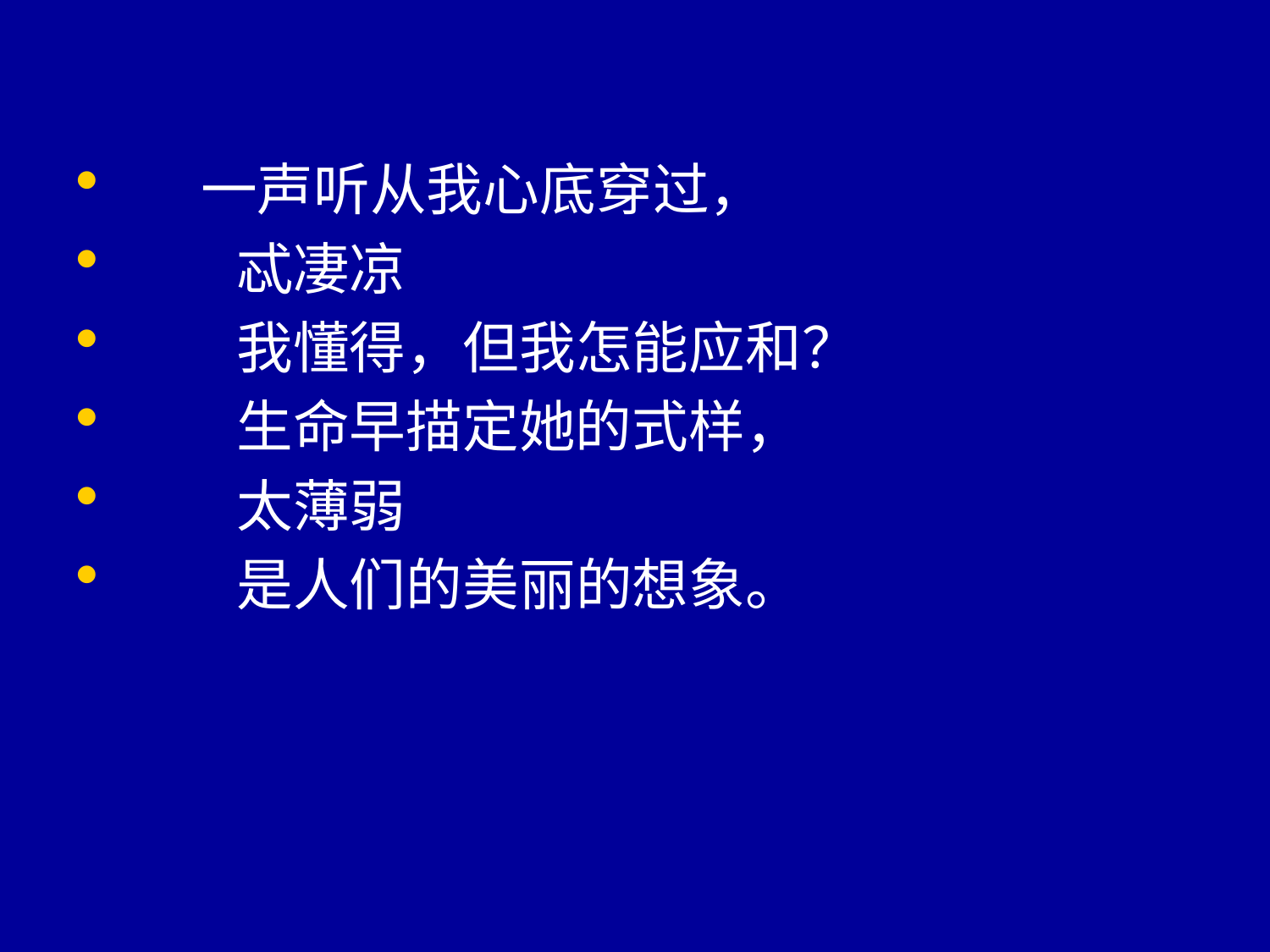

一声听从我心底穿过，
　　忒凄凉
　　我懂得，但我怎能应和？
　　生命早描定她的式样，
　　太薄弱
　　是人们的美丽的想象。